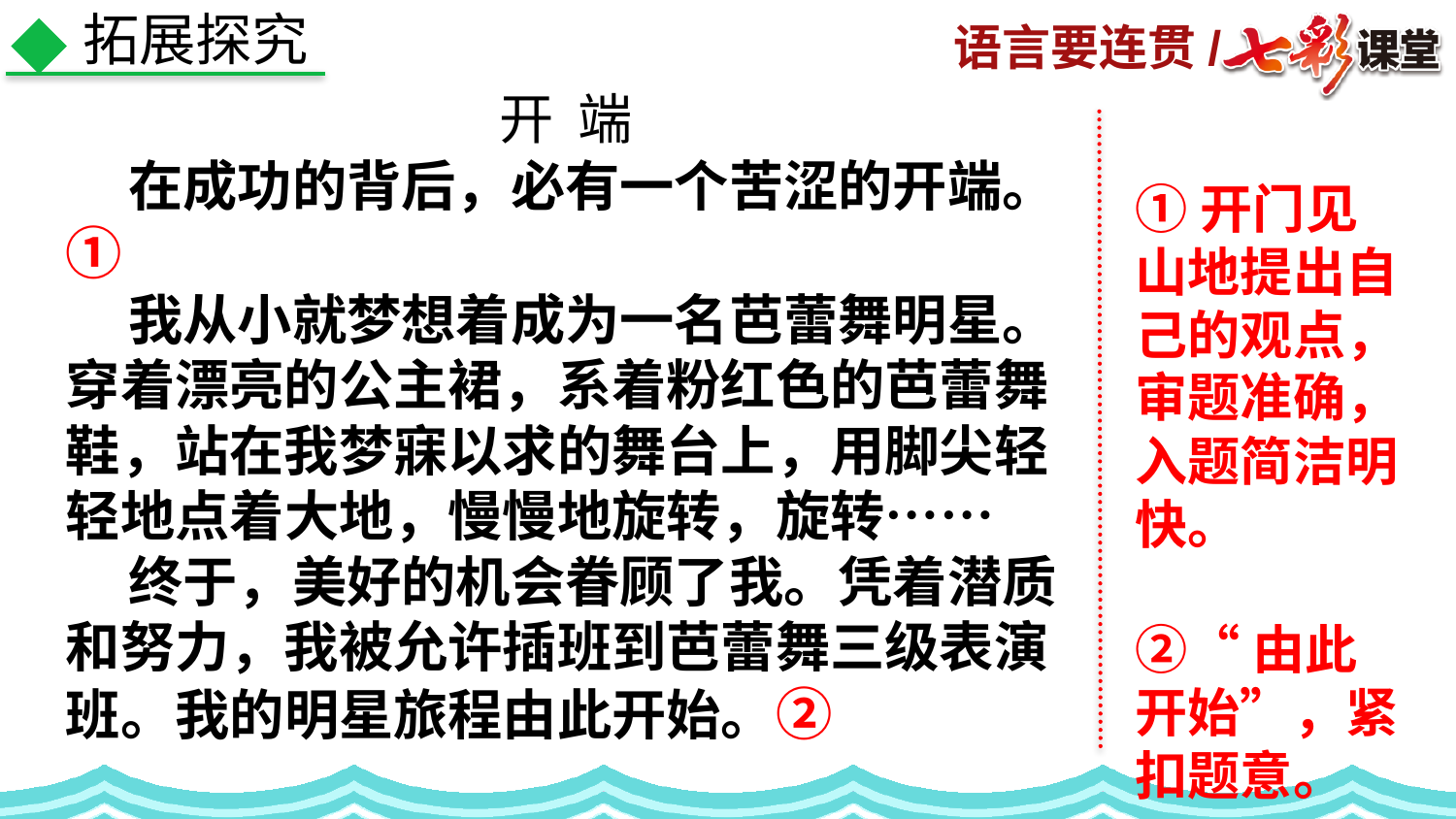

拓展探究

开  端
    在成功的背后，必有一个苦涩的开端。 ①
    我从小就梦想着成为一名芭蕾舞明星。穿着漂亮的公主裙，系着粉红色的芭蕾舞鞋，站在我梦寐以求的舞台上，用脚尖轻轻地点着大地，慢慢地旋转，旋转……
    终于，美好的机会眷顾了我。凭着潜质和努力，我被允许插班到芭蕾舞三级表演班。我的明星旅程由此开始。②
①开门见山地提出自己的观点，审题准确，入题简洁明快。

②“由此开始”，紧扣题意。